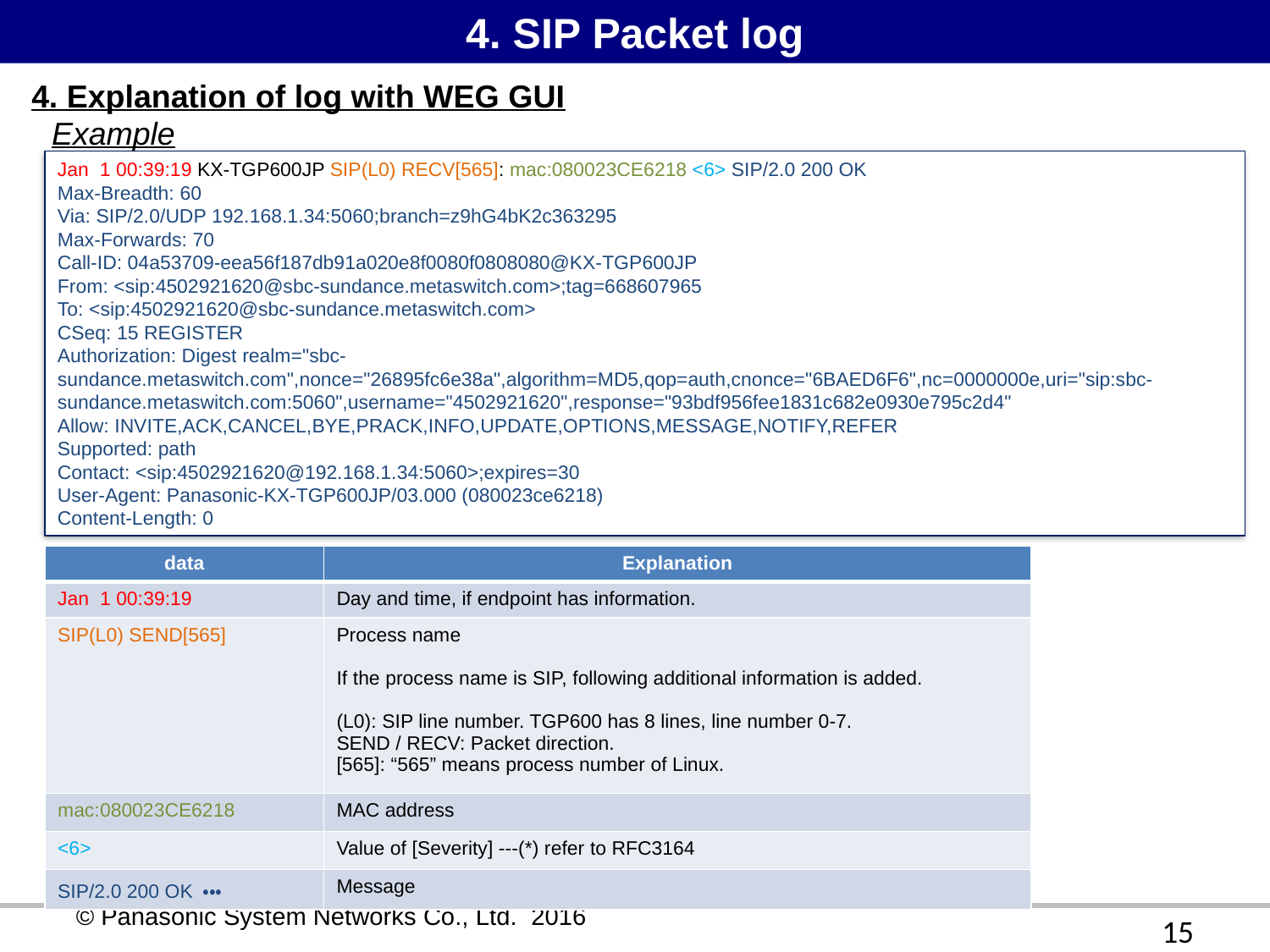

4. SIP Packet log
4. Explanation of log with WEG GUI
Example
Jan  1 00:39:19 KX-TGP600JP SIP(L0) RECV[565]: mac:080023CE6218 <6> SIP/2.0 200 OK
Max-Breadth: 60
Via: SIP/2.0/UDP 192.168.1.34:5060;branch=z9hG4bK2c363295
Max-Forwards: 70
Call-ID: 04a53709-eea56f187db91a020e8f0080f0808080@KX-TGP600JP
From: <sip:4502921620@sbc-sundance.metaswitch.com>;tag=668607965
To: <sip:4502921620@sbc-sundance.metaswitch.com>
CSeq: 15 REGISTER
Authorization: Digest realm="sbc-sundance.metaswitch.com",nonce="26895fc6e38a",algorithm=MD5,qop=auth,cnonce="6BAED6F6",nc=0000000e,uri="sip:sbc-sundance.metaswitch.com:5060",username="4502921620",response="93bdf956fee1831c682e0930e795c2d4"
Allow: INVITE,ACK,CANCEL,BYE,PRACK,INFO,UPDATE,OPTIONS,MESSAGE,NOTIFY,REFER
Supported: path
Contact: <sip:4502921620@192.168.1.34:5060>;expires=30
User-Agent: Panasonic-KX-TGP600JP/03.000 (080023ce6218)
Content-Length: 0
| data | Explanation |
| --- | --- |
| Jan 1 00:39:19 | Day and time, if endpoint has information. |
| SIP(L0) SEND[565] | Process name If the process name is SIP, following additional information is added. (L0): SIP line number. TGP600 has 8 lines, line number 0-7. SEND / RECV: Packet direction. [565]: “565” means process number of Linux. |
| mac:080023CE6218 | MAC address |
| <6> | Value of [Severity] ---(\*) refer to RFC3164 |
| SIP/2.0 200 OK ・・・ | Message |
15